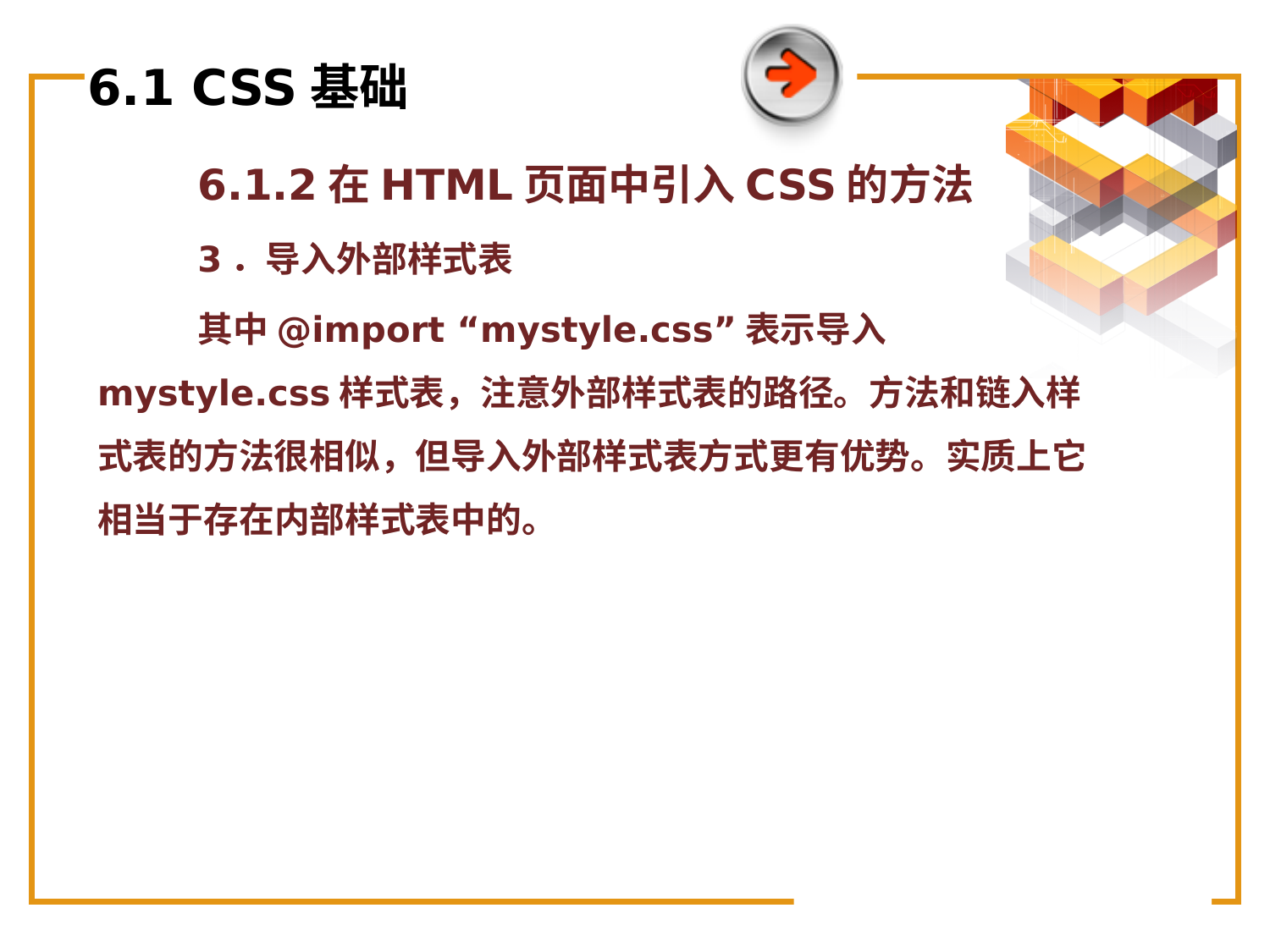

# 6.1 CSS基础
6.1.2在HTML页面中引入CSS的方法
3．导入外部样式表
其中@import “mystyle.css”表示导入mystyle.css样式表，注意外部样式表的路径。方法和链入样式表的方法很相似，但导入外部样式表方式更有优势。实质上它相当于存在内部样式表中的。